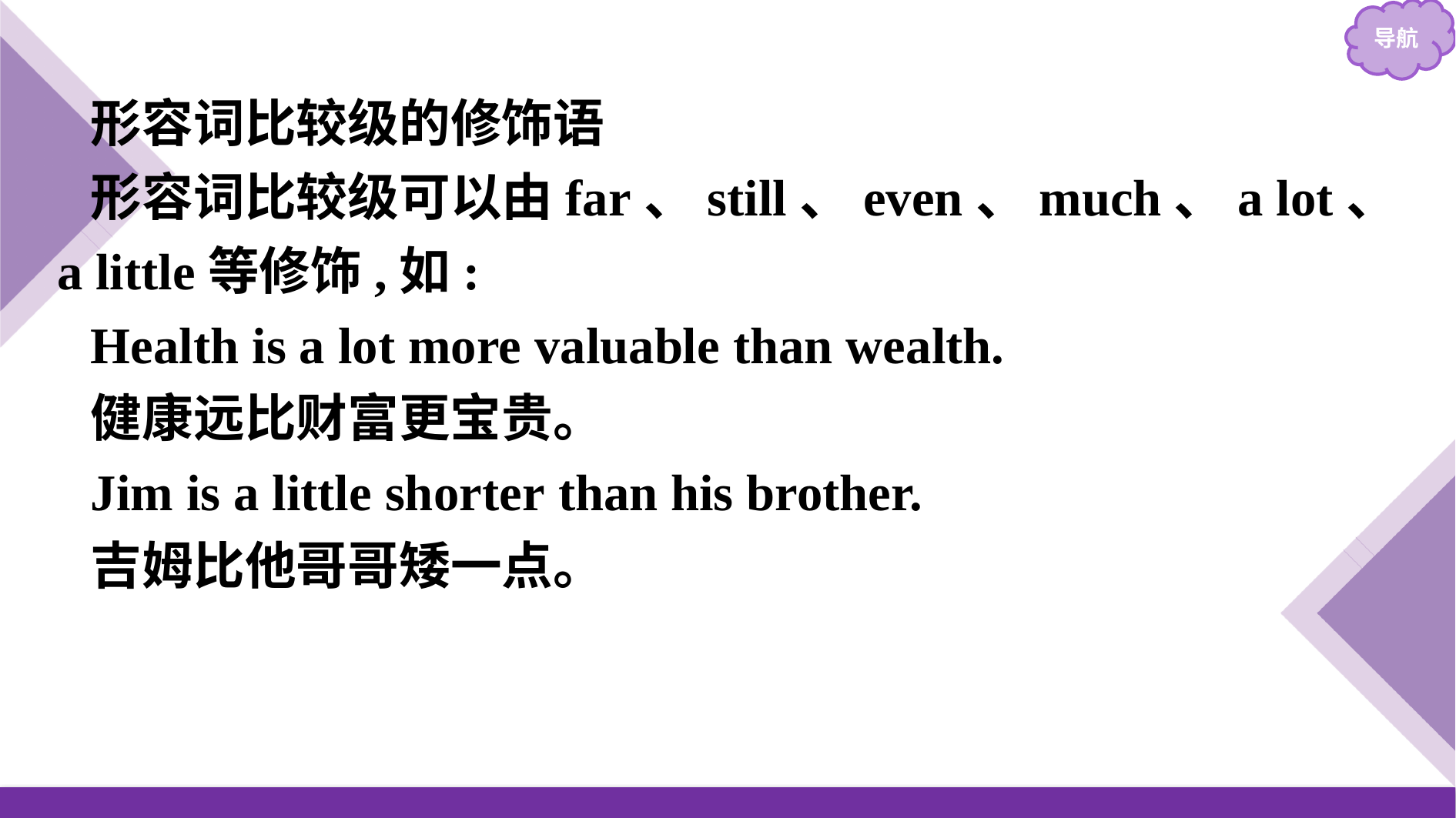

形容词比较级的修饰语
形容词比较级可以由far、still、even、much、a lot、a little等修饰,如:
Health is a lot more valuable than wealth.
健康远比财富更宝贵。
Jim is a little shorter than his brother.
吉姆比他哥哥矮一点。